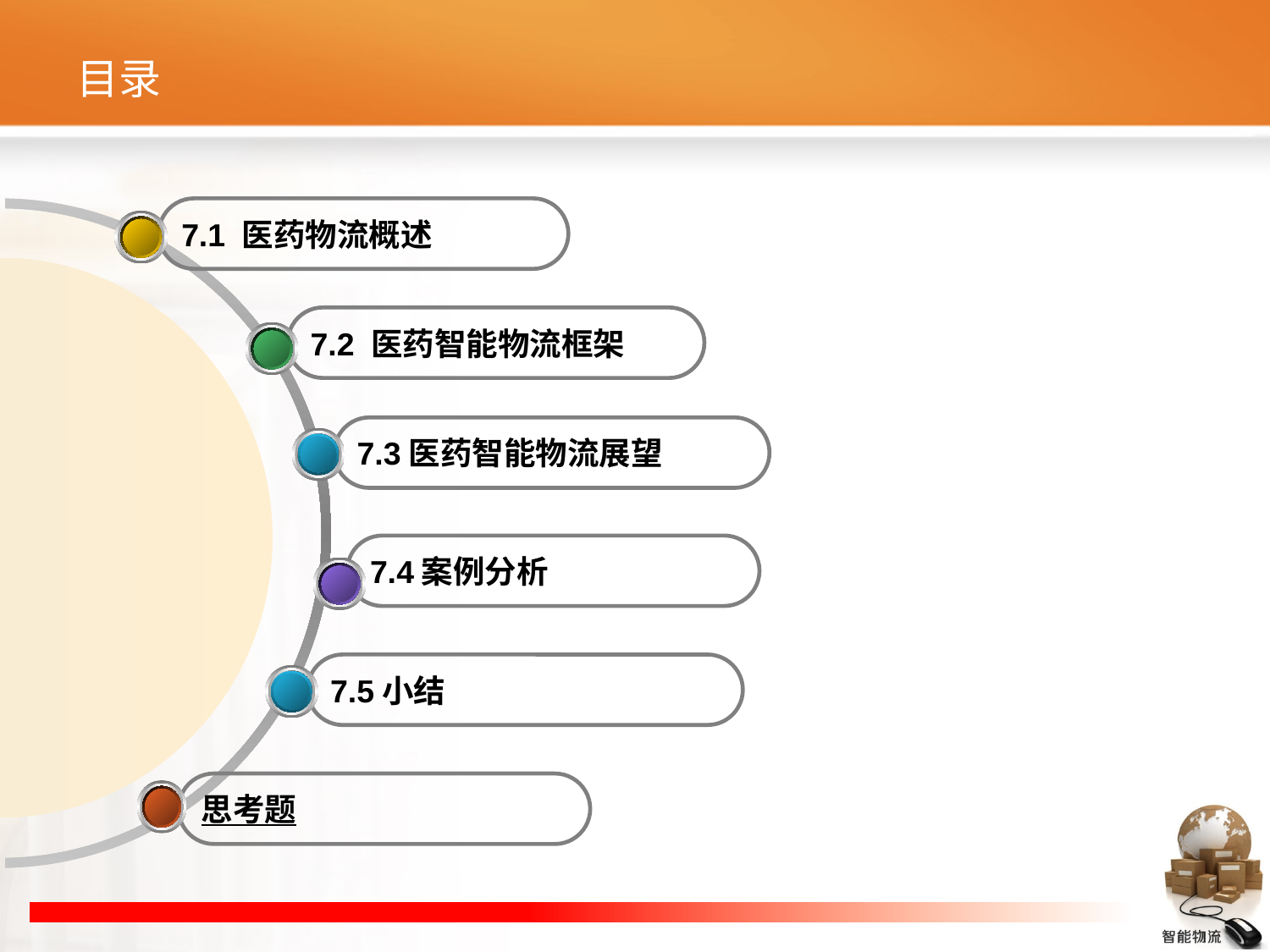

# 目录
7.1 医药物流概述

7.2 医药智能物流框架

7.3医药智能物流展望

7.4案例分析

7.5小结

思考题